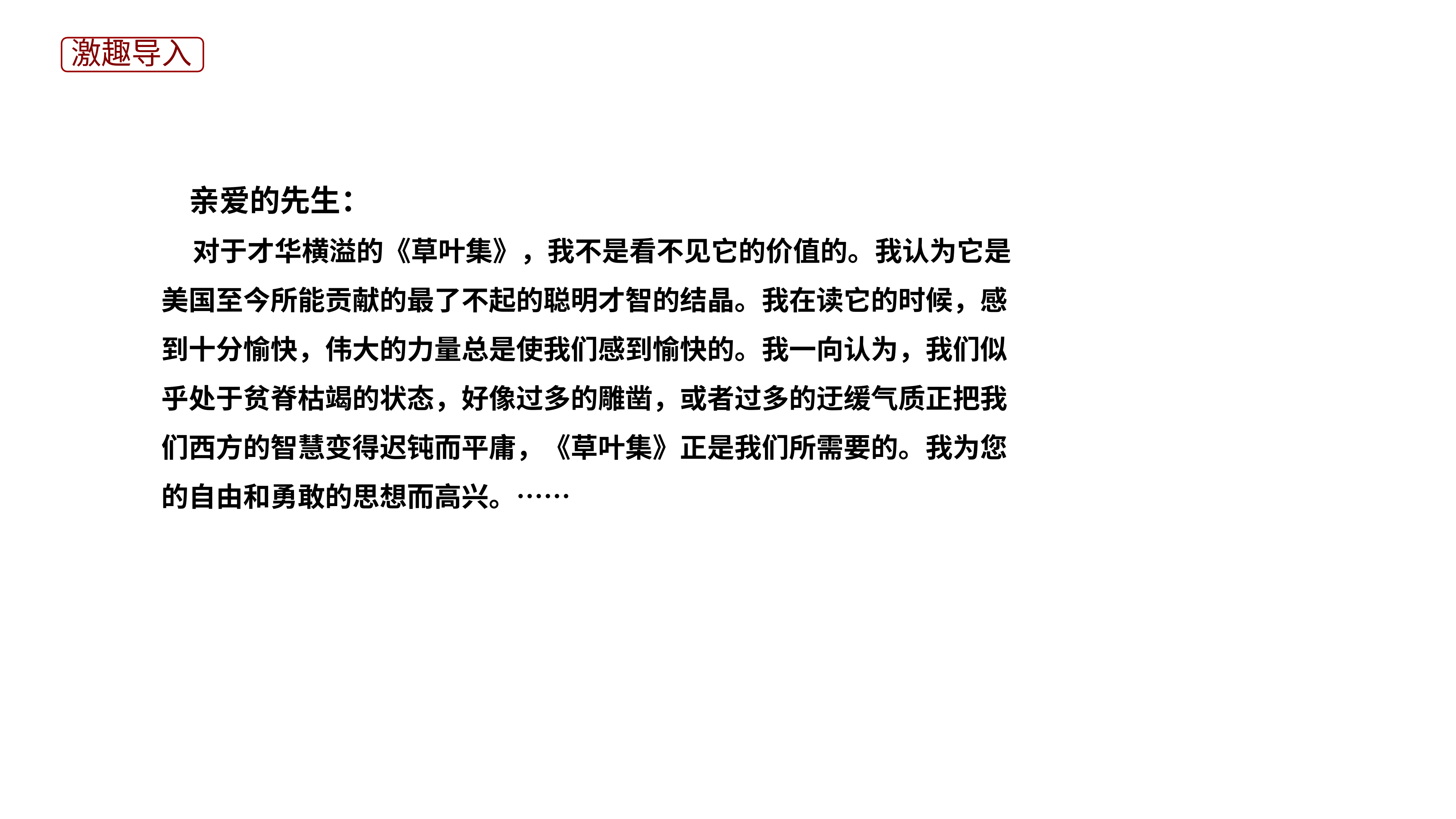

激趣导入

   亲爱的先生：
    对于才华横溢的《草叶集》，我不是看不见它的价值的。我认为它是美国至今所能贡献的最了不起的聪明才智的结晶。我在读它的时候，感到十分愉快，伟大的力量总是使我们感到愉快的。我一向认为，我们似乎处于贫脊枯竭的状态，好像过多的雕凿，或者过多的迂缓气质正把我们西方的智慧变得迟钝而平庸，《草叶集》正是我们所需要的。我为您的自由和勇敢的思想而高兴。……